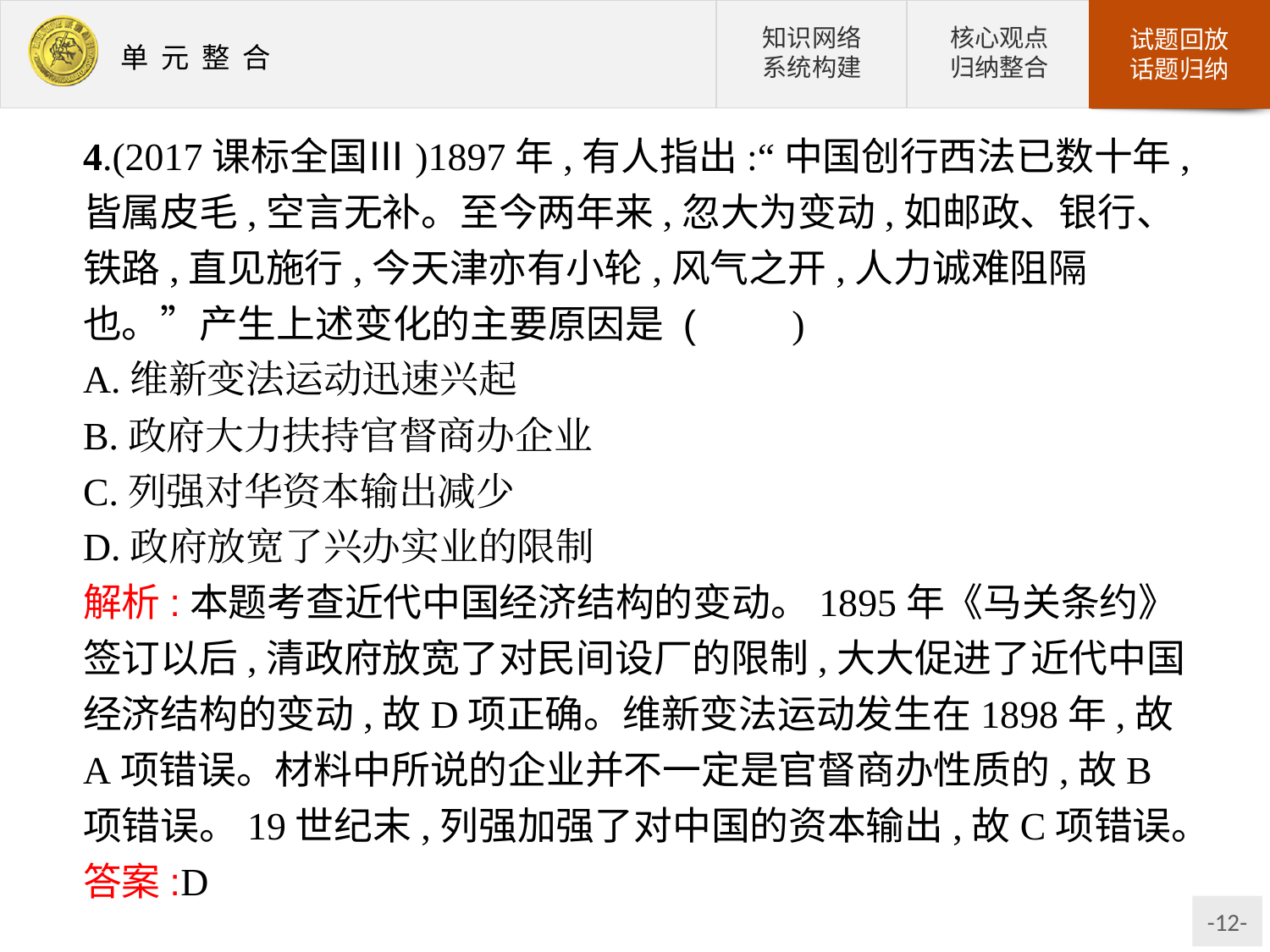

4.(2017课标全国Ⅲ)1897年,有人指出:“中国创行西法已数十年,皆属皮毛,空言无补。至今两年来,忽大为变动,如邮政、银行、铁路,直见施行,今天津亦有小轮,风气之开,人力诚难阻隔也。”产生上述变化的主要原因是 (　　)
A.维新变法运动迅速兴起
B.政府大力扶持官督商办企业
C.列强对华资本输出减少
D.政府放宽了兴办实业的限制
解析:本题考查近代中国经济结构的变动。1895年《马关条约》签订以后,清政府放宽了对民间设厂的限制,大大促进了近代中国经济结构的变动,故D项正确。维新变法运动发生在1898年,故A项错误。材料中所说的企业并不一定是官督商办性质的,故B项错误。19世纪末,列强加强了对中国的资本输出,故C项错误。
答案:D